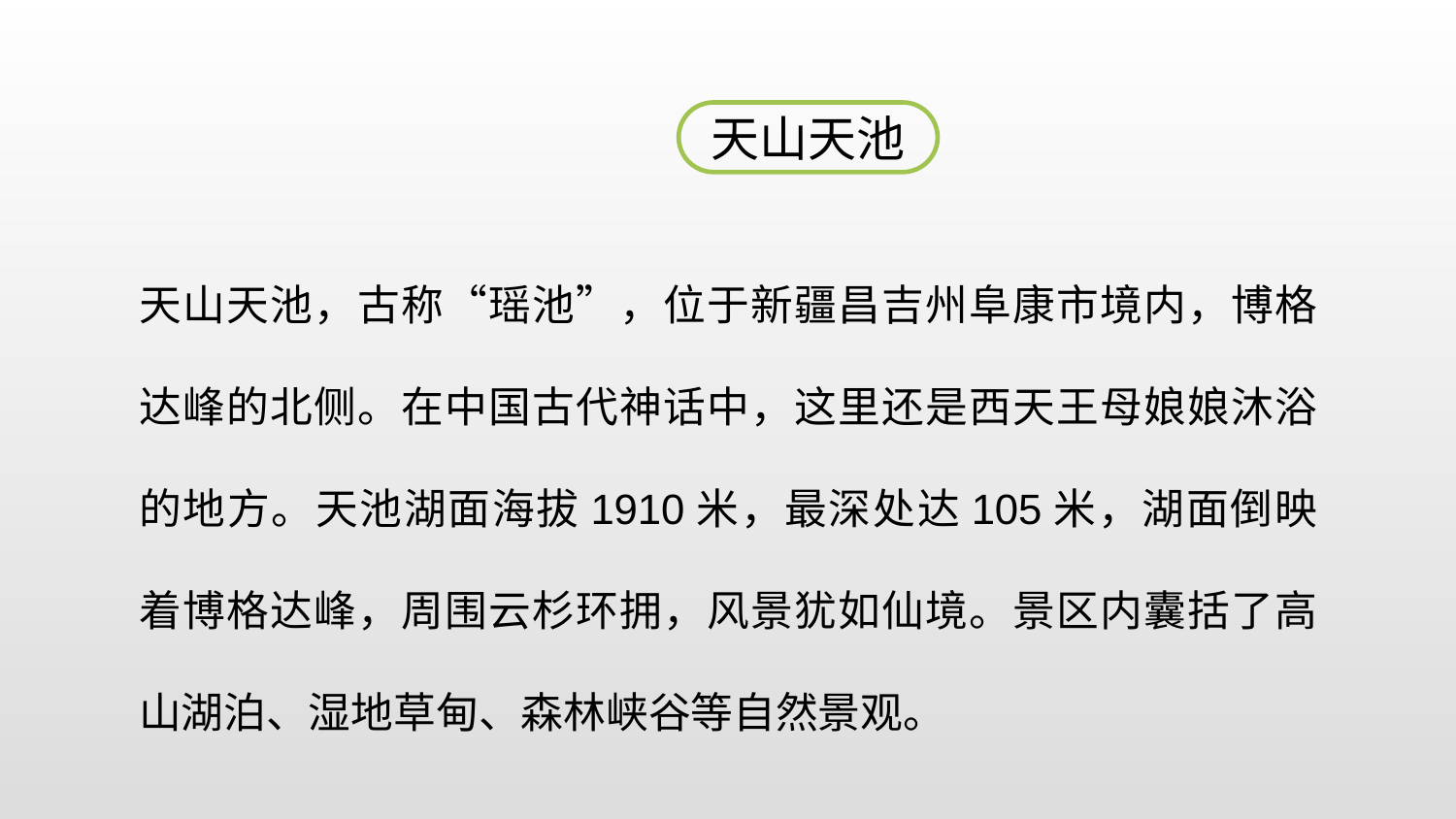

天山天池
天山天池，古称“瑶池”，位于新疆昌吉州阜康市境内，博格达峰的北侧。在中国古代神话中，这里还是西天王母娘娘沐浴的地方。天池湖面海拔1910米，最深处达105米，湖面倒映着博格达峰，周围云杉环拥，风景犹如仙境。景区内囊括了高山湖泊、湿地草甸、森林峡谷等自然景观。